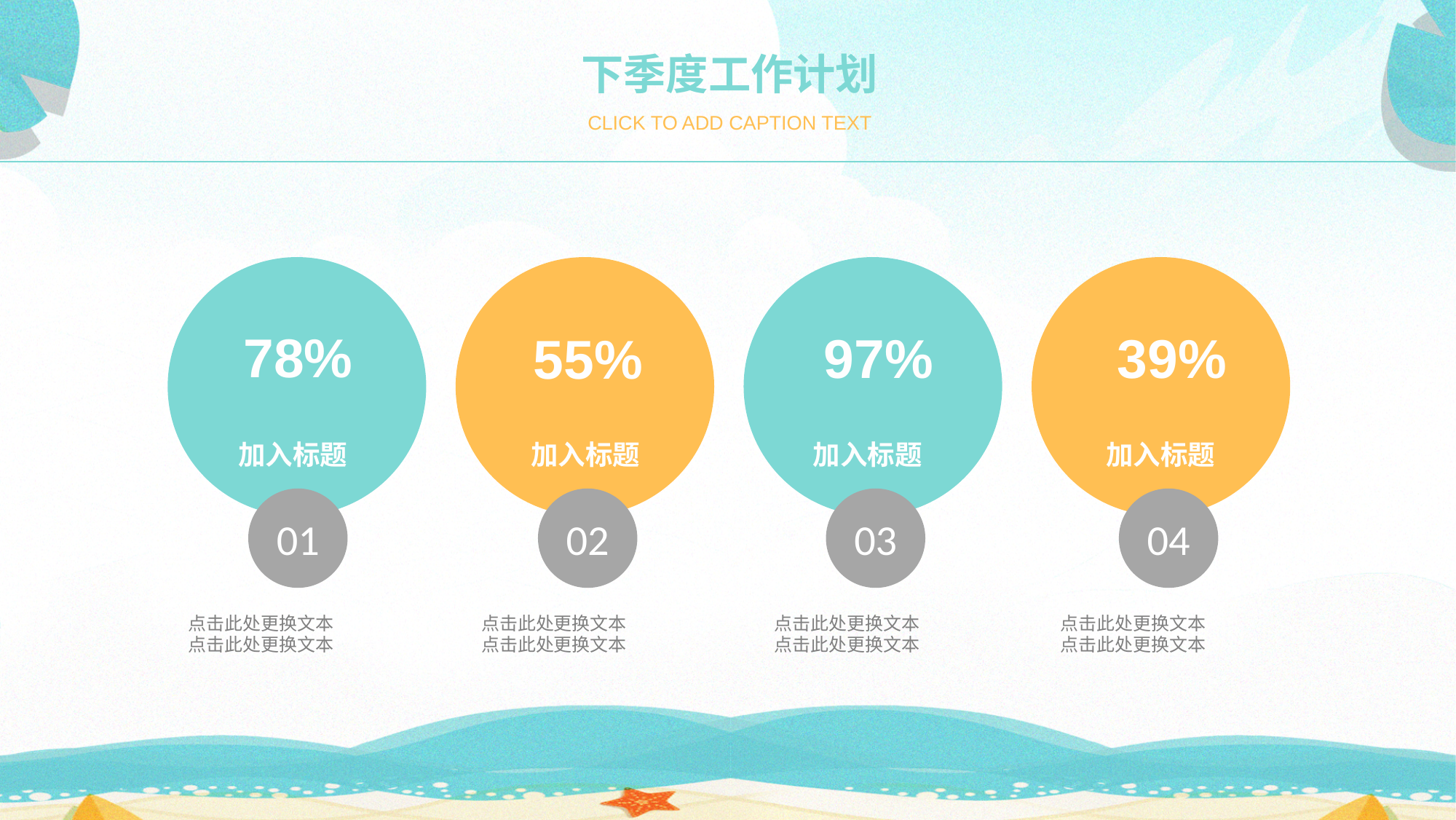

下季度工作计划
CLICK TO ADD CAPTION TEXT

  78%
  97%
  39%
  55%
加入标题
加入标题
加入标题
加入标题
01
02
03
04
点击此处更换文本
点击此处更换文本
点击此处更换文本
点击此处更换文本
点击此处更换文本
点击此处更换文本
点击此处更换文本
点击此处更换文本